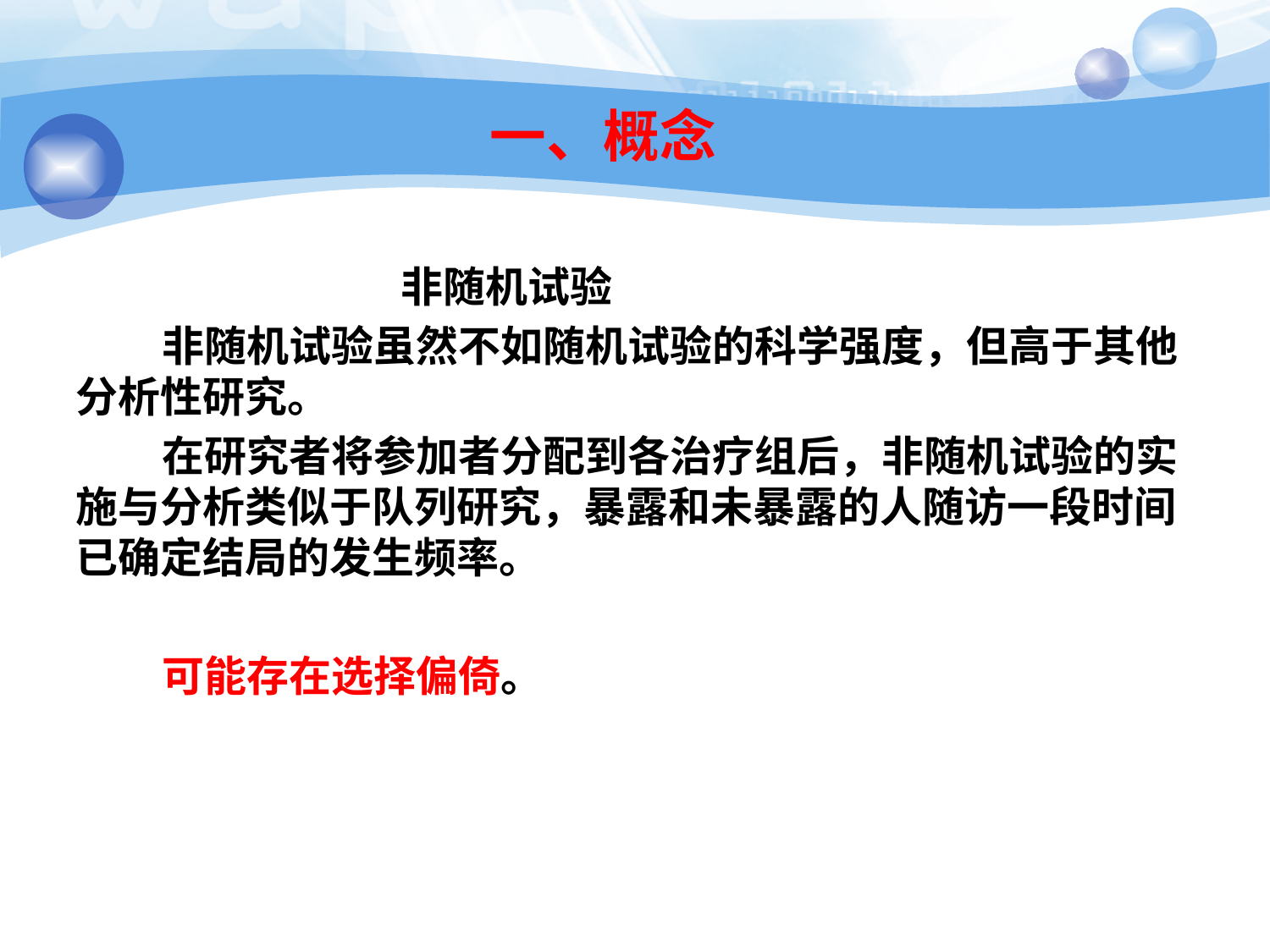

# 一、概念
                                 非随机试验
        非随机试验虽然不如随机试验的科学强度，但高于其他分析性研究。
        在研究者将参加者分配到各治疗组后，非随机试验的实施与分析类似于队列研究，暴露和未暴露的人随访一段时间已确定结局的发生频率。

        可能存在选择偏倚。